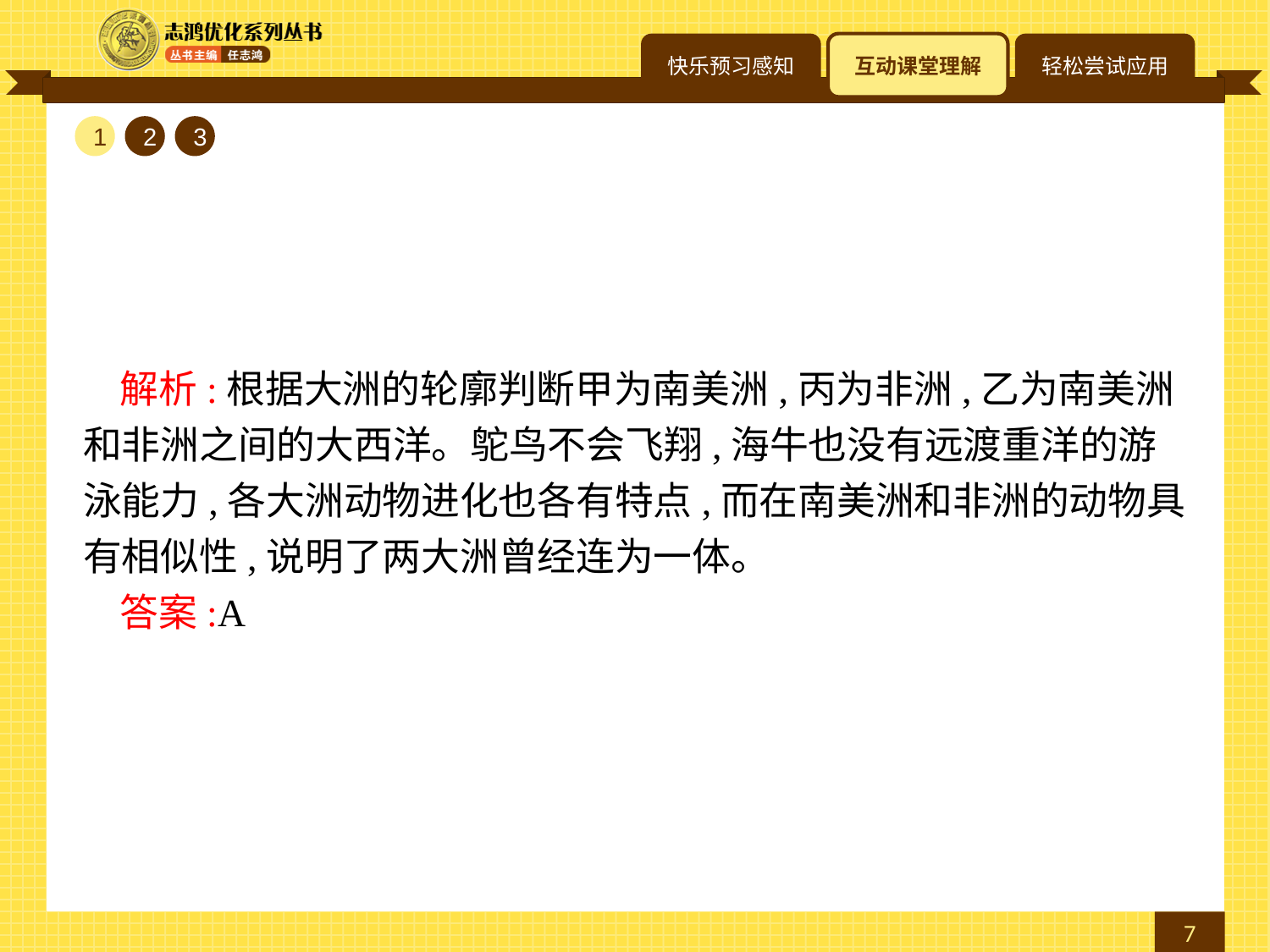

1
2
3
解析:根据大洲的轮廓判断甲为南美洲,丙为非洲,乙为南美洲和非洲之间的大西洋。鸵鸟不会飞翔,海牛也没有远渡重洋的游泳能力,各大洲动物进化也各有特点,而在南美洲和非洲的动物具有相似性,说明了两大洲曾经连为一体。
答案:A